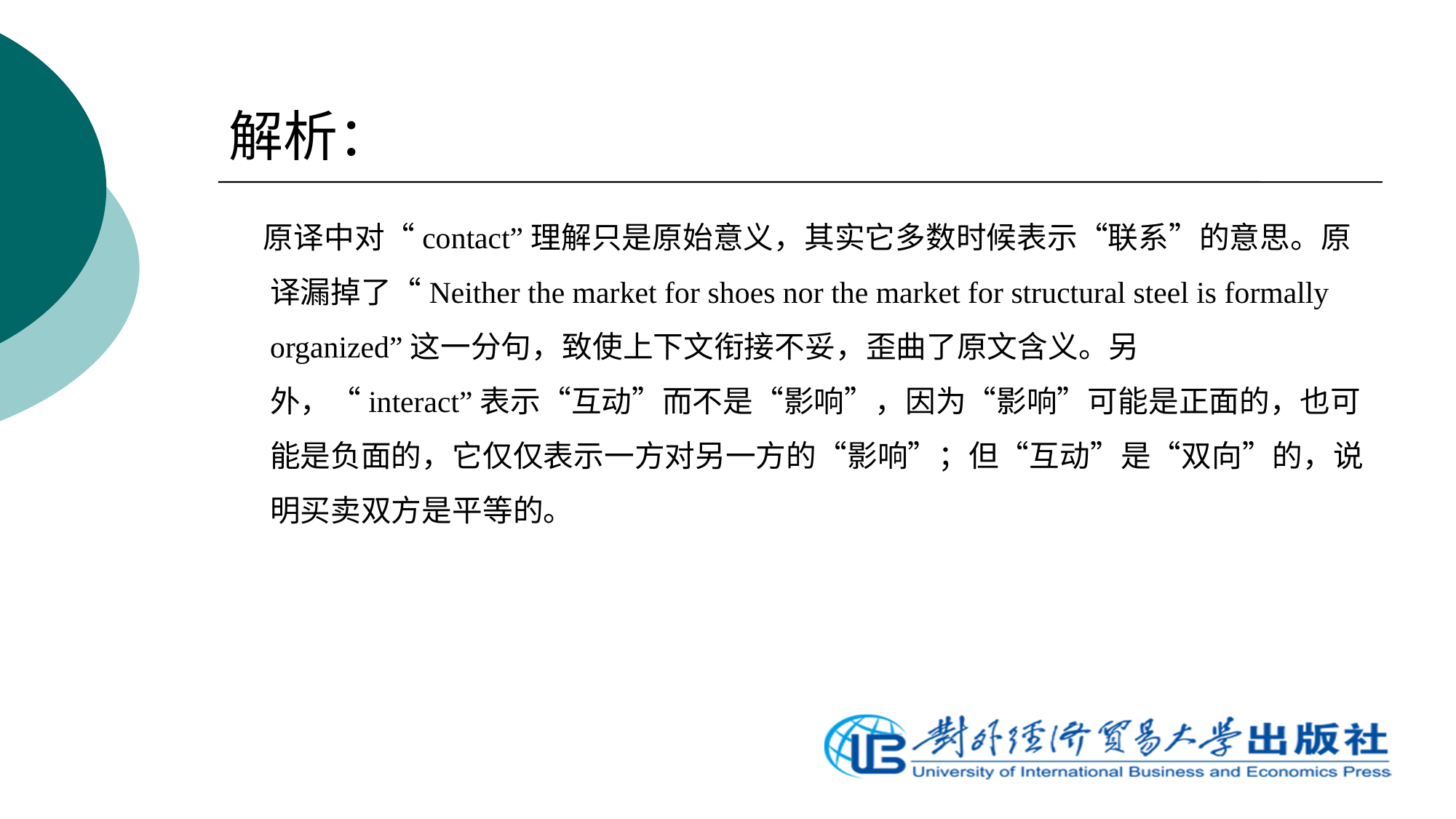

# 解析：
    原译中对“contact”理解只是原始意义，其实它多数时候表示“联系”的意思。原译漏掉了“Neither the market for shoes nor the market for structural steel is formally organized”这一分句，致使上下文衔接不妥，歪曲了原文含义。另外，“interact”表示“互动”而不是“影响”，因为“影响”可能是正面的，也可能是负面的，它仅仅表示一方对另一方的“影响”；但“互动”是“双向”的，说明买卖双方是平等的。